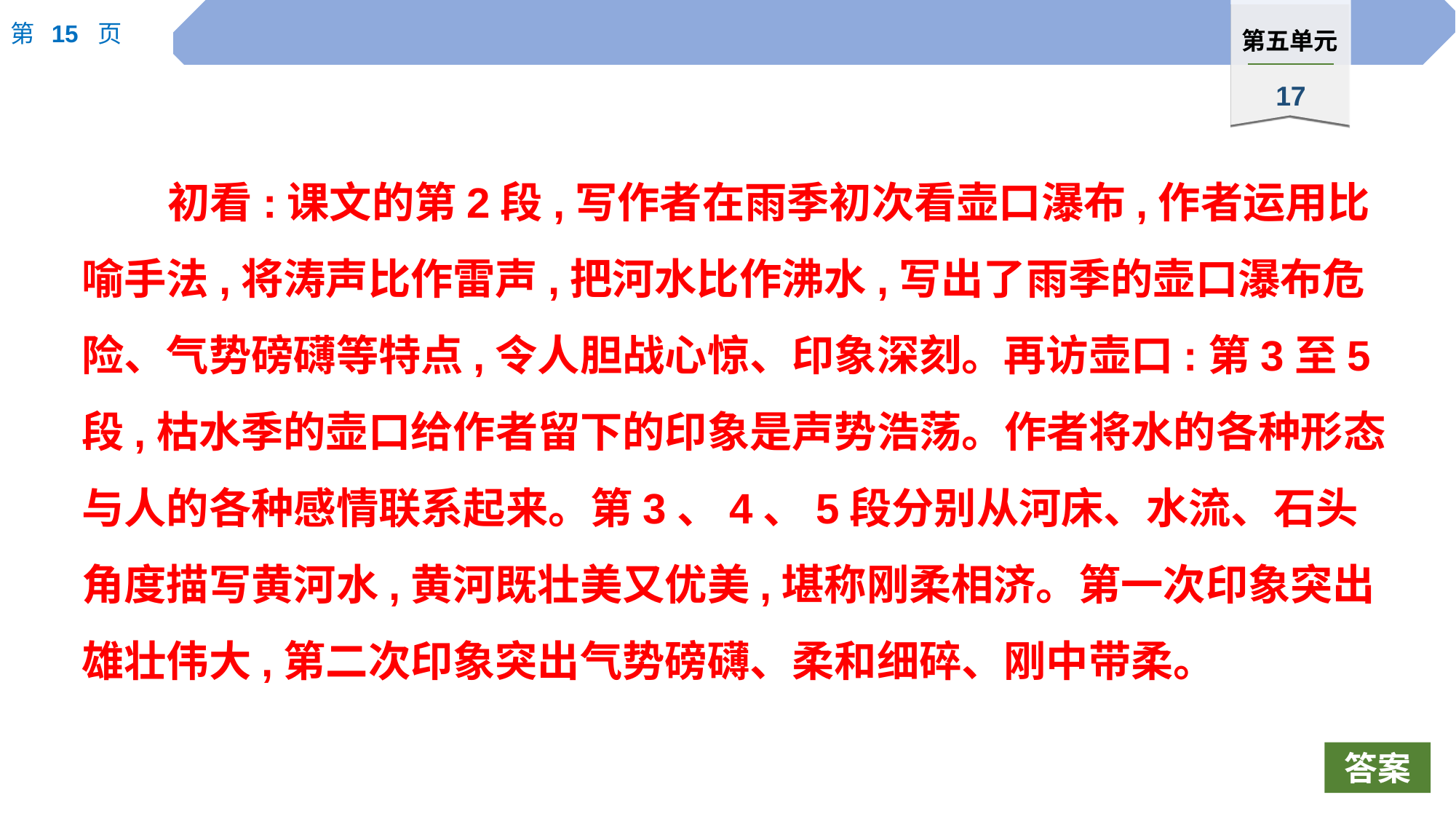

初看:课文的第2段,写作者在雨季初次看壶口瀑布,作者运用比喻手法,将涛声比作雷声,把河水比作沸水,写出了雨季的壶口瀑布危险、气势磅礴等特点,令人胆战心惊、印象深刻。再访壶口:第3至5段,枯水季的壶口给作者留下的印象是声势浩荡。作者将水的各种形态与人的各种感情联系起来。第3、4、5段分别从河床、水流、石头角度描写黄河水,黄河既壮美又优美,堪称刚柔相济。第一次印象突出雄壮伟大,第二次印象突出气势磅礴、柔和细碎、刚中带柔。
答案